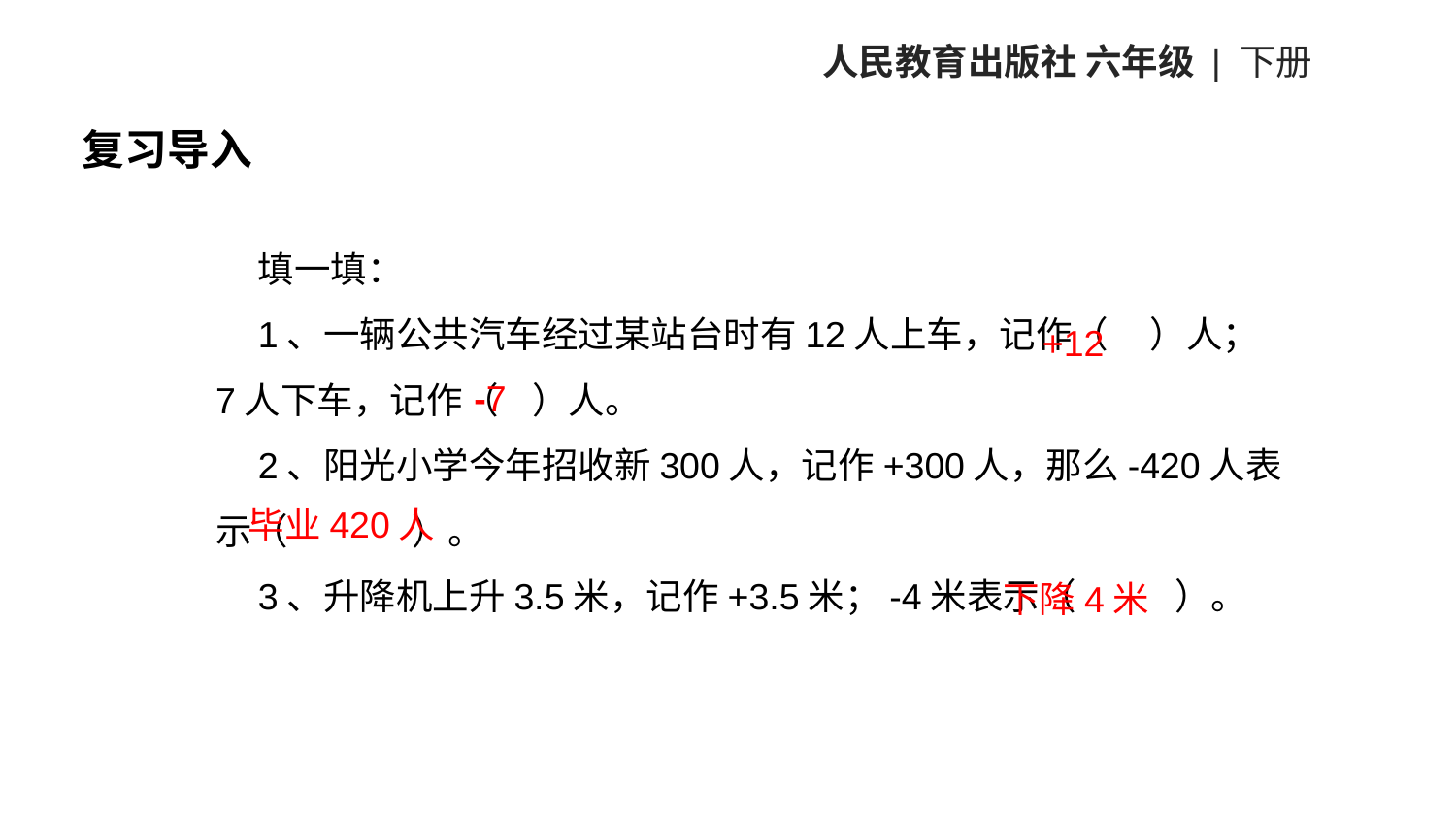

人民教育出版社 六年级 | 下册
# 复习导入
填一填：
1、一辆公共汽车经过某站台时有12人上车，记作（     ）人；7人下车，记作（    ）人。
2、阳光小学今年招收新300人，记作+300人，那么-420人表示（               ）。
3、升降机上升3.5米，记作+3.5米；-4米表示（            ）。
+12
-7
毕业420人
    下降4米